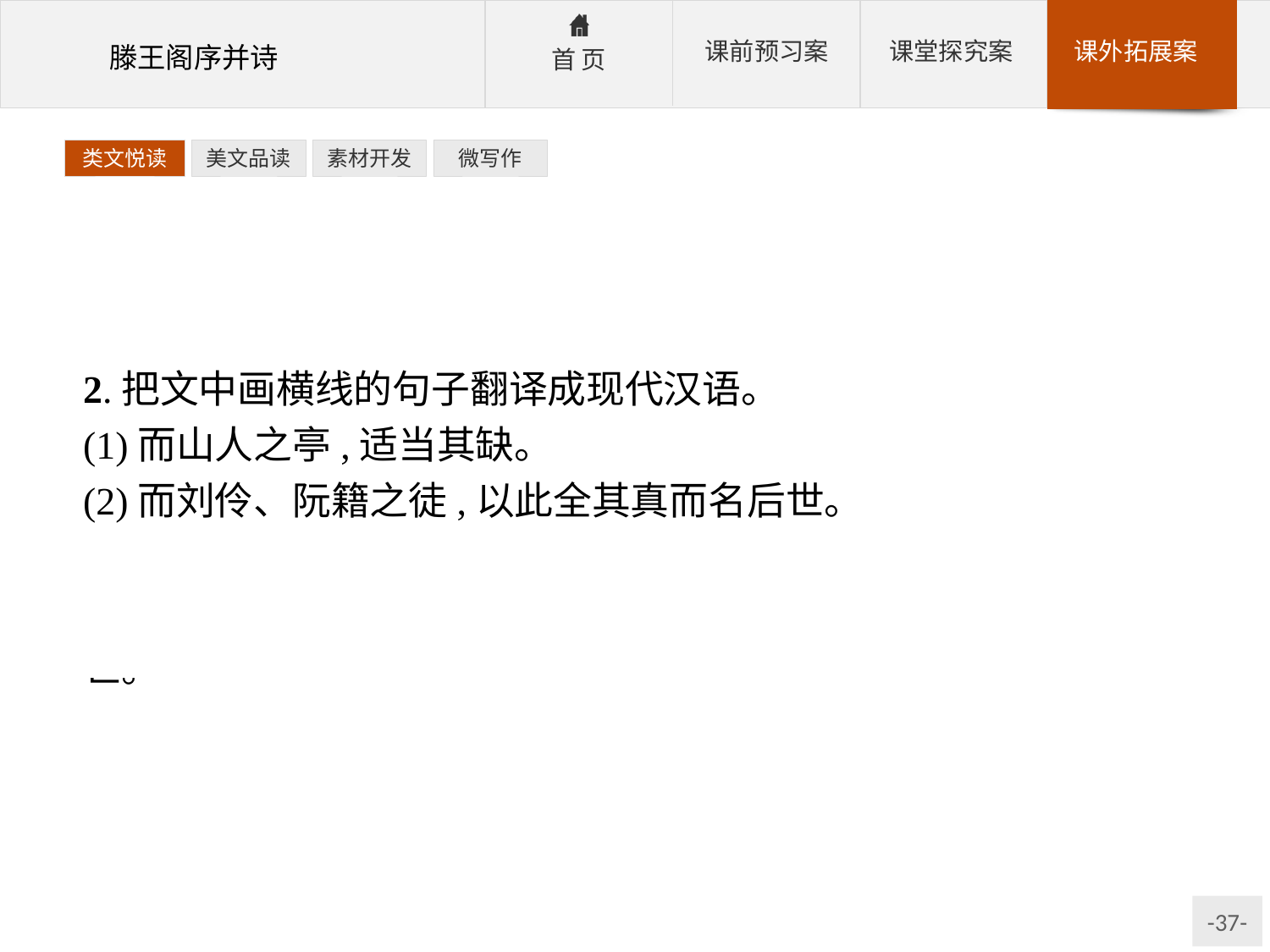

类文悦读
美文品读
素材开发
微写作
2.把文中画横线的句子翻译成现代汉语。
(1)而山人之亭,适当其缺。
(2)而刘伶、阮籍之徒,以此全其真而名后世。
参考答案:(1)而云龙山人的亭子,恰好对着那个缺口。
(2)而刘伶、阮籍这些人,凭借这保全他们的真性情,并闻名后世。